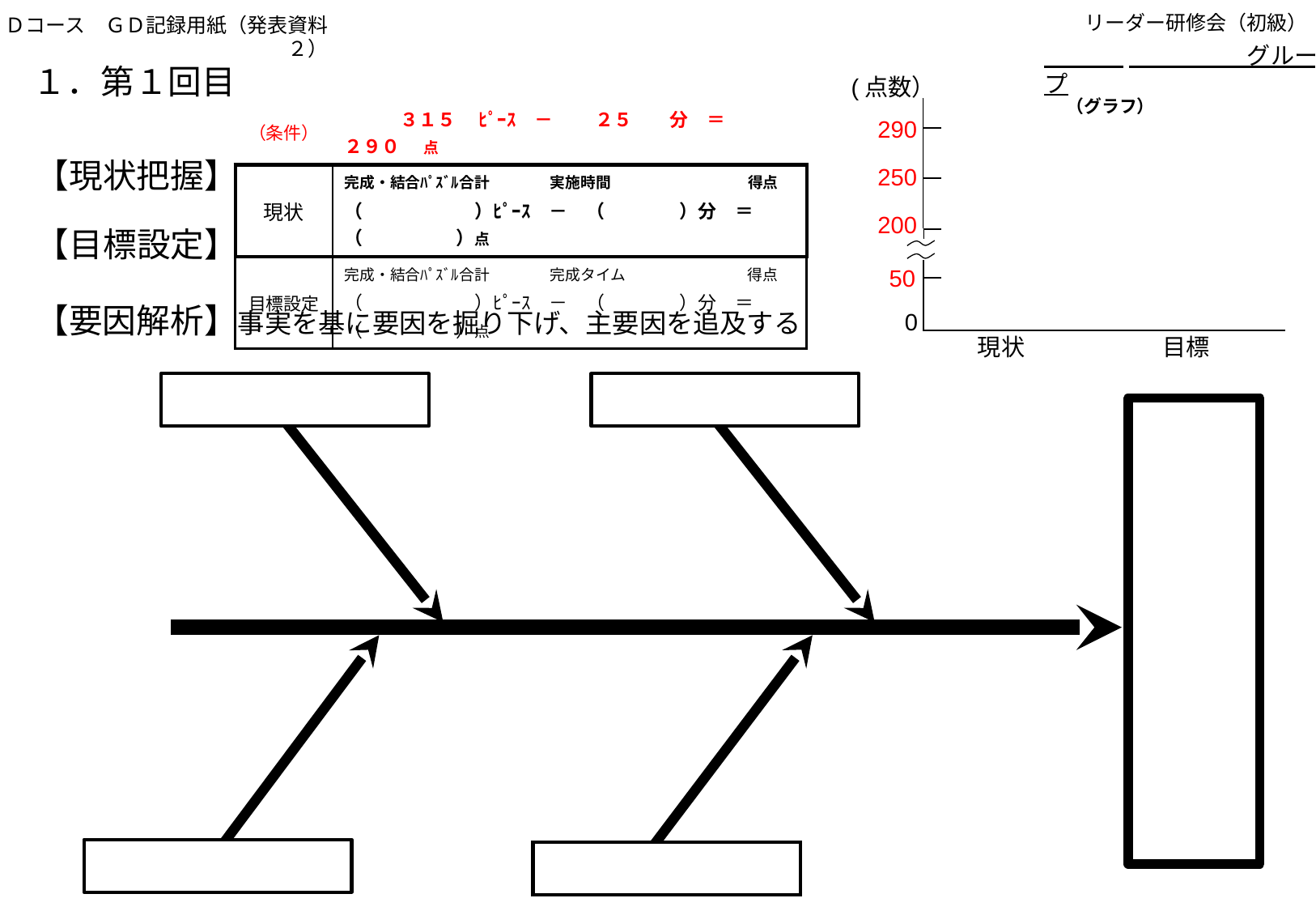

Ｄコース　ＧＤ記録用紙（発表資料２）
リーダー研修会（初級）
               　　　　　グループ
# １．第１回目
(点数）

290
250
200

50
0

現状
目標
（グラフ）
| （条件） | ３１５ 　ﾋﾟｰｽ　－　 　２５　　分　＝　　　２９０ 　点 |
| --- | --- |
| 現状 | 完成・結合ﾊﾟｽﾞﾙ合計　　　　実施時間　　　　　　　　　得点 （　　　　　　）ﾋﾟｰｽ　－　（　　　　）分　＝　（　　　　　）点 |
| 目標設定 | 完成・結合ﾊﾟｽﾞﾙ合計　　　　完成タイム　　　　　　　　得点 （　　　　　　）ﾋﾟｰｽ　－　（　　　　）分　＝　（　　　　　）点 |
【現状把握】
【目標設定】
【要因解析】事実を基に要因を掘り下げ、主要因を追及する